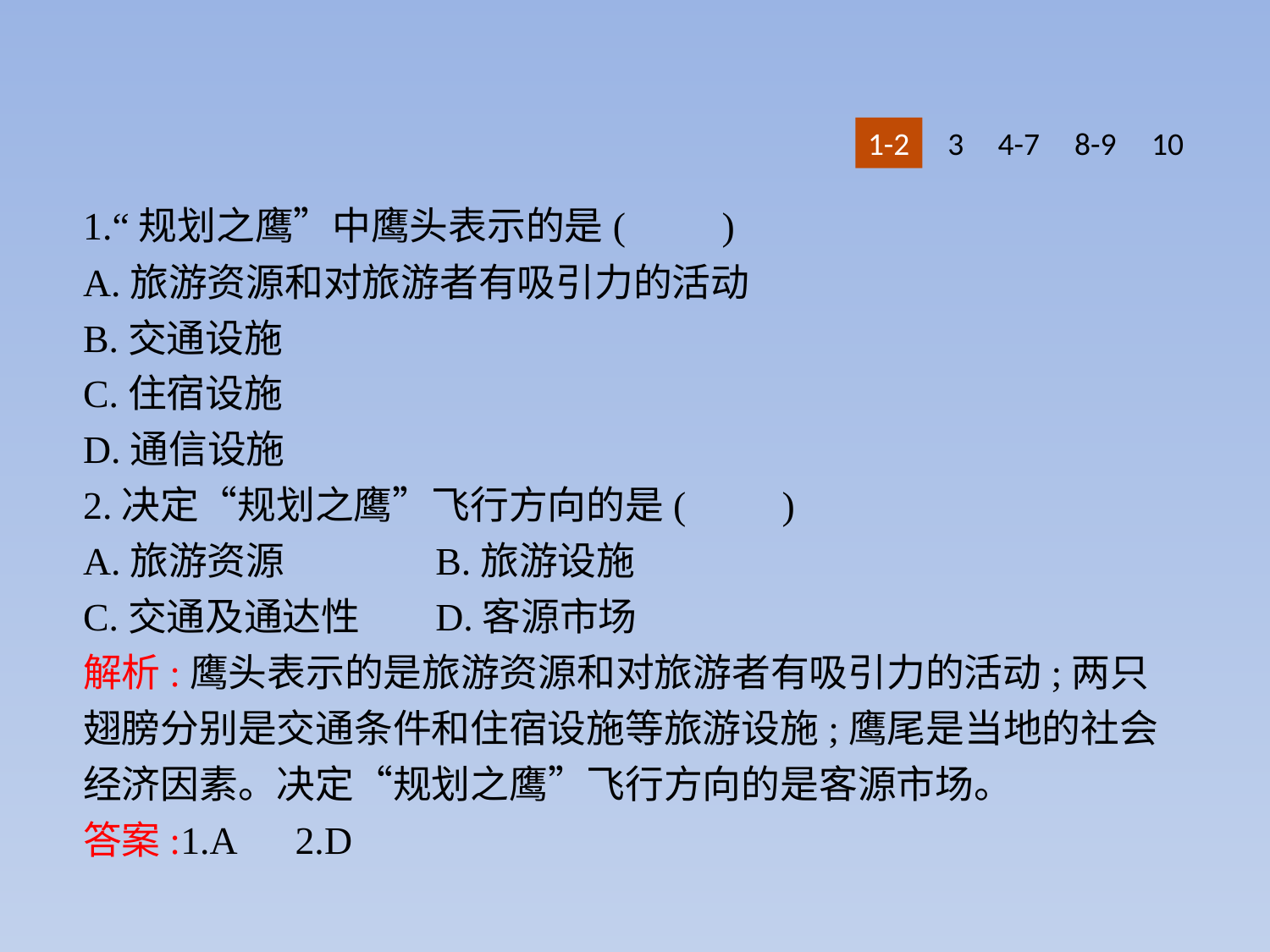

1-2
3
4-7
8-9
10
1.“规划之鹰”中鹰头表示的是(　　)
A.旅游资源和对旅游者有吸引力的活动
B.交通设施
C.住宿设施
D.通信设施
2.决定“规划之鹰”飞行方向的是(　　)
A.旅游资源　　	B.旅游设施
C.交通及通达性	D.客源市场
解析:鹰头表示的是旅游资源和对旅游者有吸引力的活动;两只翅膀分别是交通条件和住宿设施等旅游设施;鹰尾是当地的社会经济因素。决定“规划之鹰”飞行方向的是客源市场。
答案:1.A　2.D